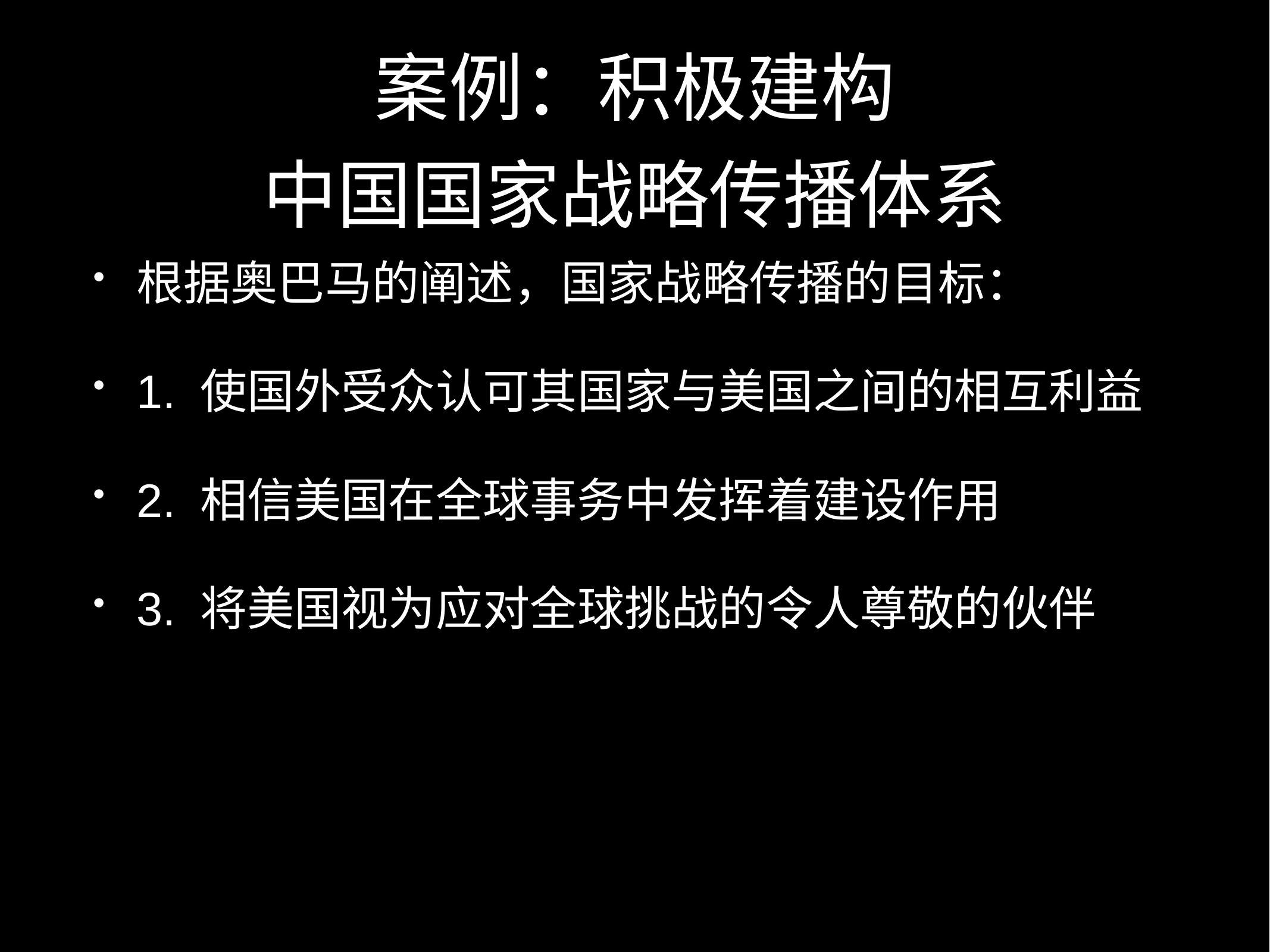

# 案例：积极建构
中国国家战略传播体系
根据奥巴马的阐述，国家战略传播的目标：
1. 使国外受众认可其国家与美国之间的相互利益
2. 相信美国在全球事务中发挥着建设作用
3. 将美国视为应对全球挑战的令人尊敬的伙伴